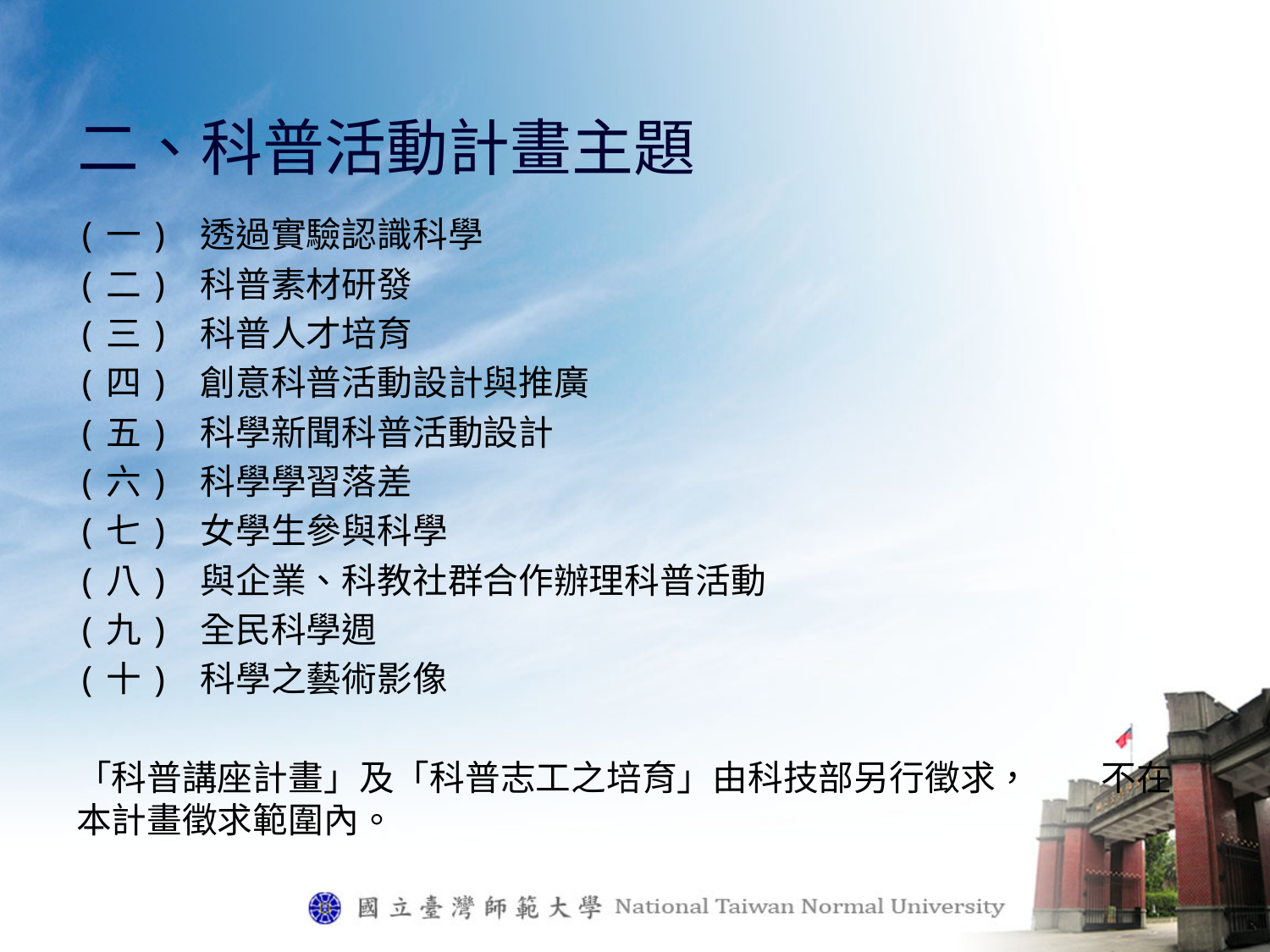

# 二、科普活動計畫主題
(一) 透過實驗認識科學
(二) 科普素材研發
(三) 科普人才培育
(四) 創意科普活動設計與推廣
(五) 科學新聞科普活動設計
(六) 科學學習落差
(七) 女學生參與科學
(八) 與企業、科教社群合作辦理科普活動
(九) 全民科學週
(十) 科學之藝術影像

「科普講座計畫」及「科普志工之培育」由科技部另行徵求，         不在本計畫徵求範圍內。